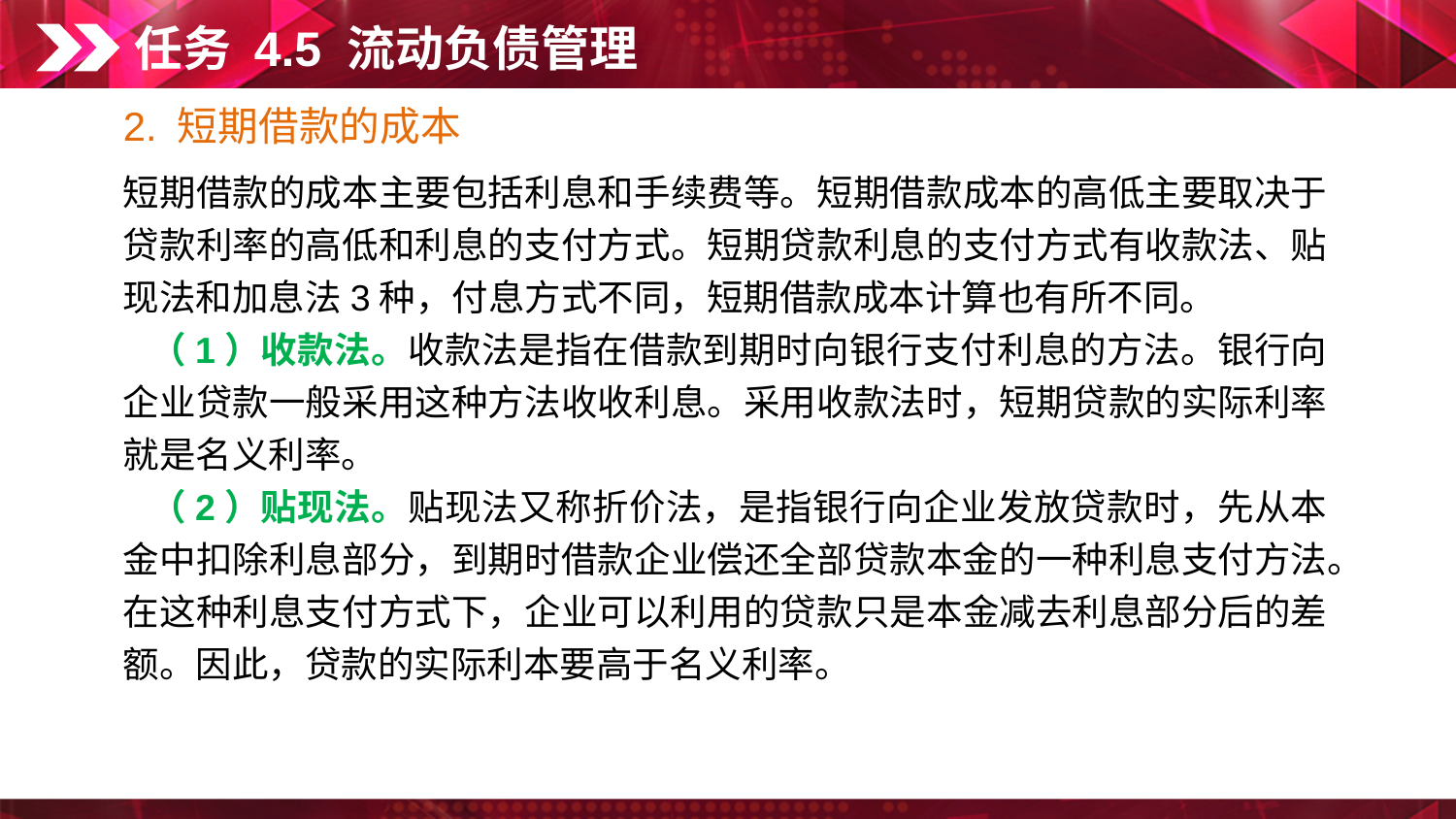

任务 4.5 流动负债管理

2. 短期借款的成本
短期借款的成本主要包括利息和手续费等。短期借款成本的高低主要取决于贷款利率的高低和利息的支付方式。短期贷款利息的支付方式有收款法、贴现法和加息法3种，付息方式不同，短期借款成本计算也有所不同。
  （1）收款法。收款法是指在借款到期时向银行支付利息的方法。银行向企业贷款一般采用这种方法收收利息。采用收款法时，短期贷款的实际利率就是名义利率。
  （2）贴现法。贴现法又称折价法，是指银行向企业发放贷款时，先从本金中扣除利息部分，到期时借款企业偿还全部贷款本金的一种利息支付方法。在这种利息支付方式下，企业可以利用的贷款只是本金减去利息部分后的差额。因此，贷款的实际利本要高于名义利率。